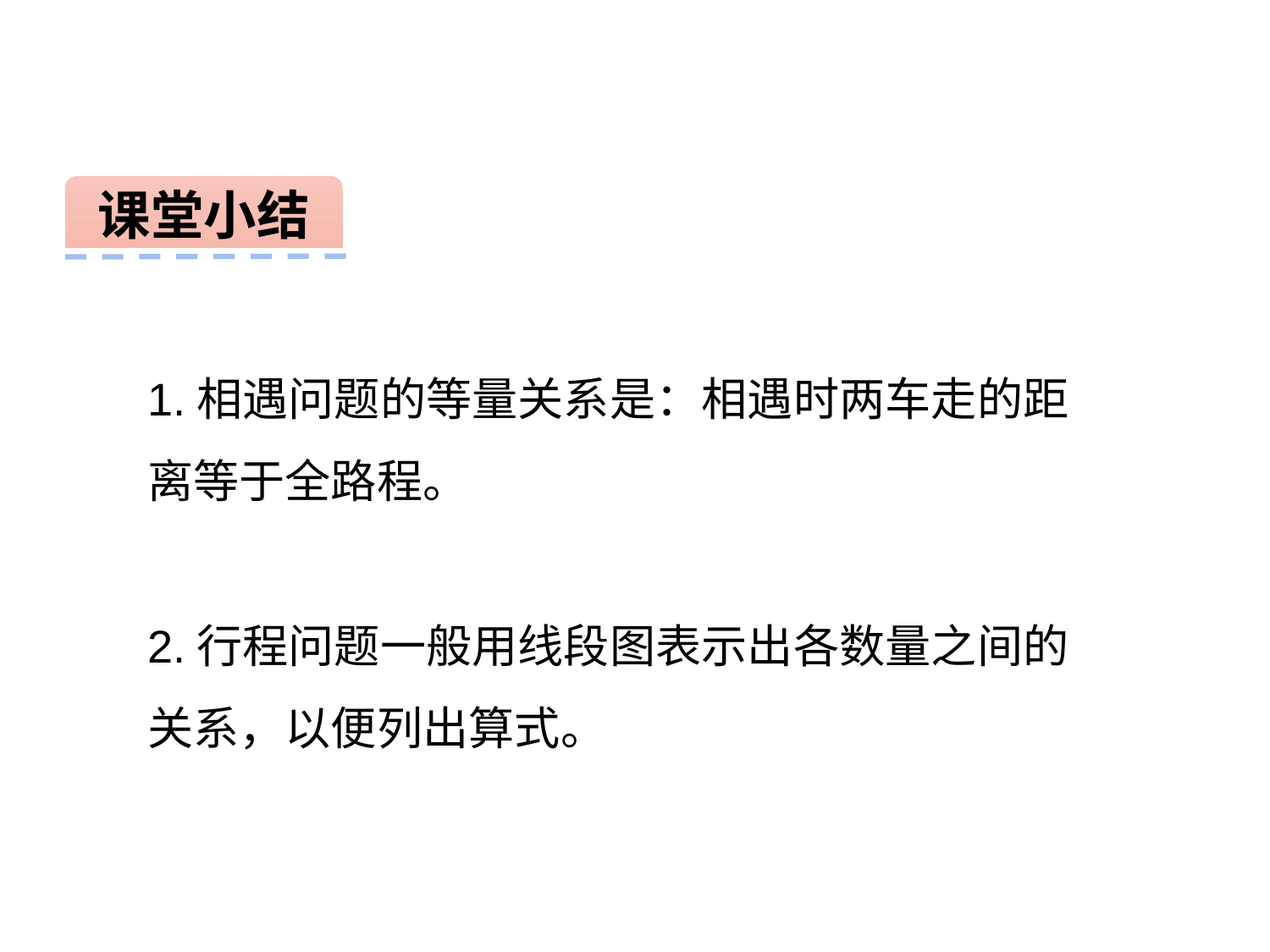

课堂小结
1.相遇问题的等量关系是：相遇时两车走的距离等于全路程。

2.行程问题一般用线段图表示出各数量之间的关系，以便列出算式。